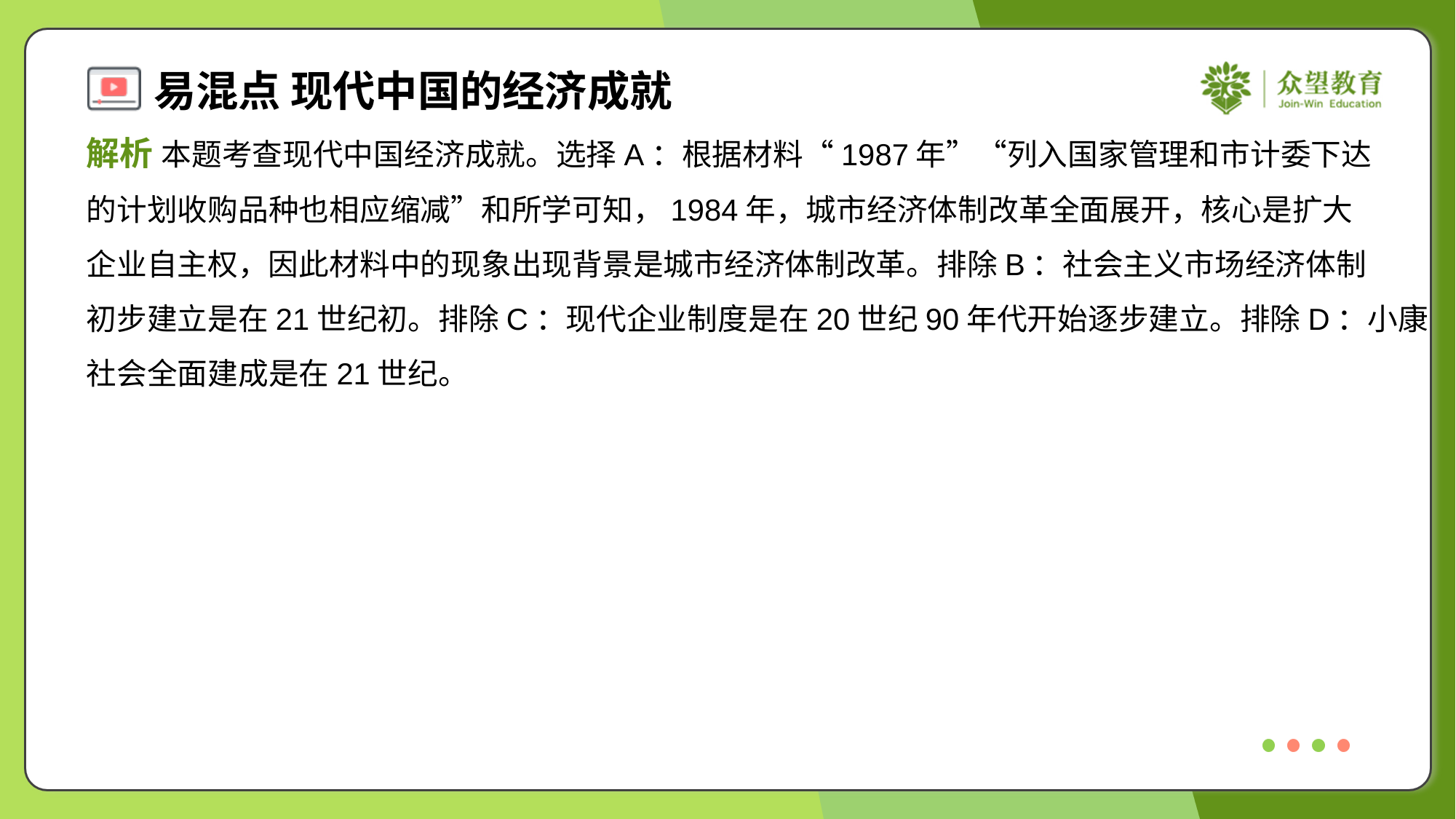

解析 本题考查现代中国经济成就。选择A：根据材料“1987年”“列入国家管理和市计委下达
的计划收购品种也相应缩减”和所学可知，1984年，城市经济体制改革全面展开，核心是扩大
企业自主权，因此材料中的现象出现背景是城市经济体制改革。排除B：社会主义市场经济体制
初步建立是在21世纪初。排除C：现代企业制度是在20世纪90年代开始逐步建立。排除D：小康
社会全面建成是在21世纪。